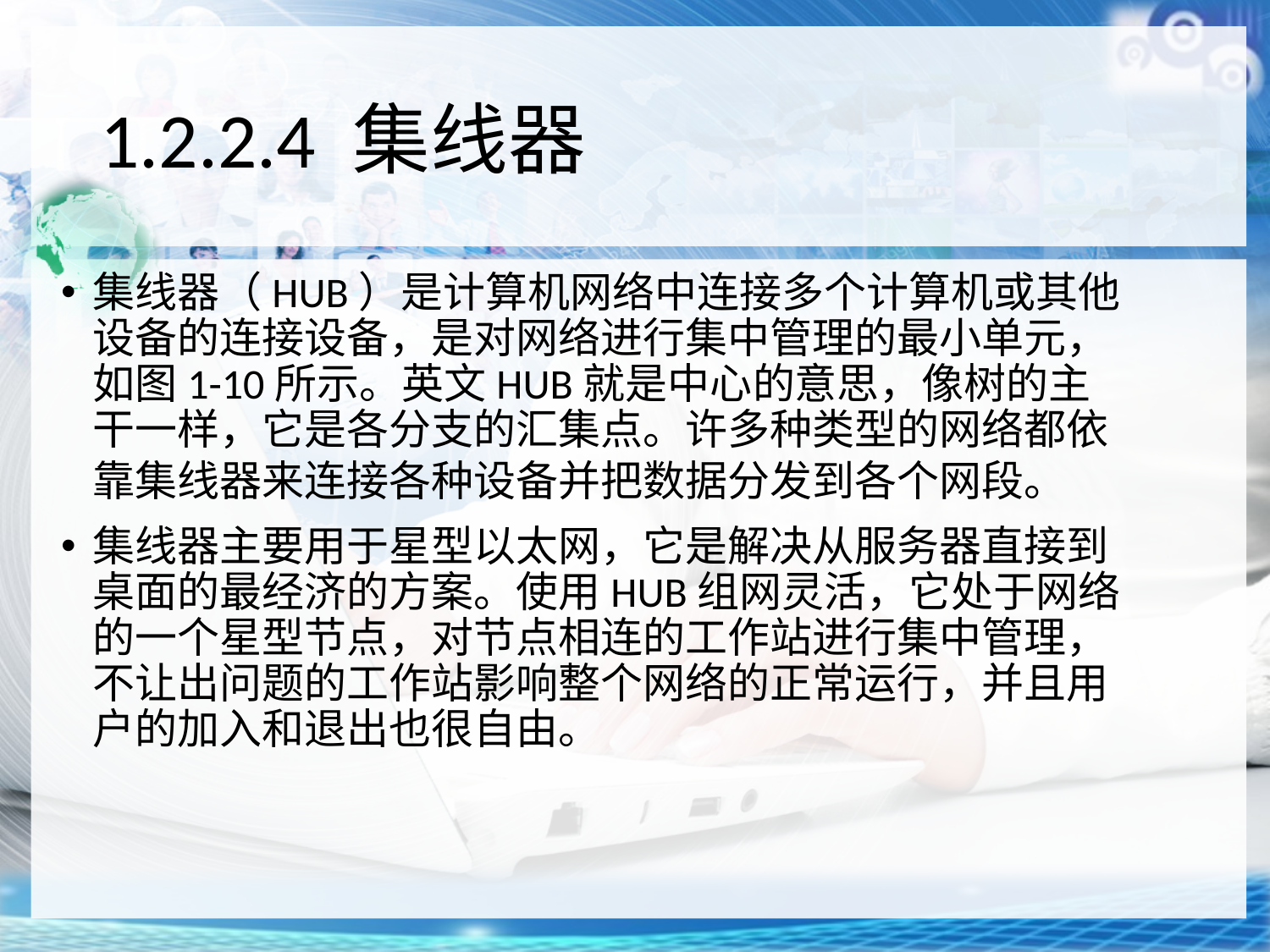

# 1.2.2.4 集线器
集线器（HUB）是计算机网络中连接多个计算机或其他设备的连接设备，是对网络进行集中管理的最小单元，如图1-10所示。英文HUB就是中心的意思，像树的主干一样，它是各分支的汇集点。许多种类型的网络都依靠集线器来连接各种设备并把数据分发到各个网段。
集线器主要用于星型以太网，它是解决从服务器直接到桌面的最经济的方案。使用HUB组网灵活，它处于网络的一个星型节点，对节点相连的工作站进行集中管理，不让出问题的工作站影响整个网络的正常运行，并且用户的加入和退出也很自由。